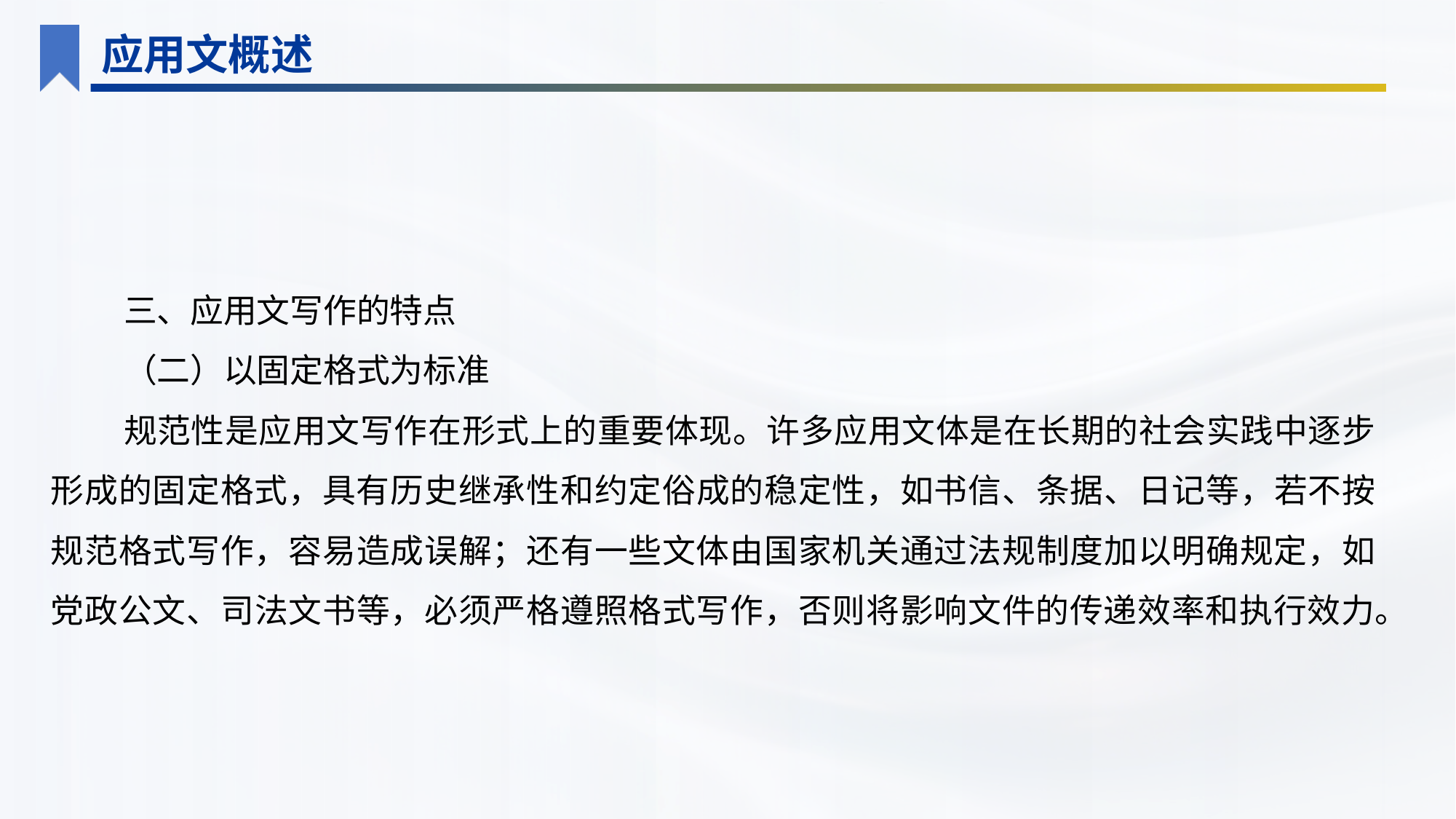

应用文概述
三、应用文写作的特点
（二）以固定格式为标准
规范性是应用文写作在形式上的重要体现。许多应用文体是在长期的社会实践中逐步形成的固定格式，具有历史继承性和约定俗成的稳定性，如书信、条据、日记等，若不按规范格式写作，容易造成误解；还有一些文体由国家机关通过法规制度加以明确规定，如党政公文、司法文书等，必须严格遵照格式写作，否则将影响文件的传递效率和执行效力。